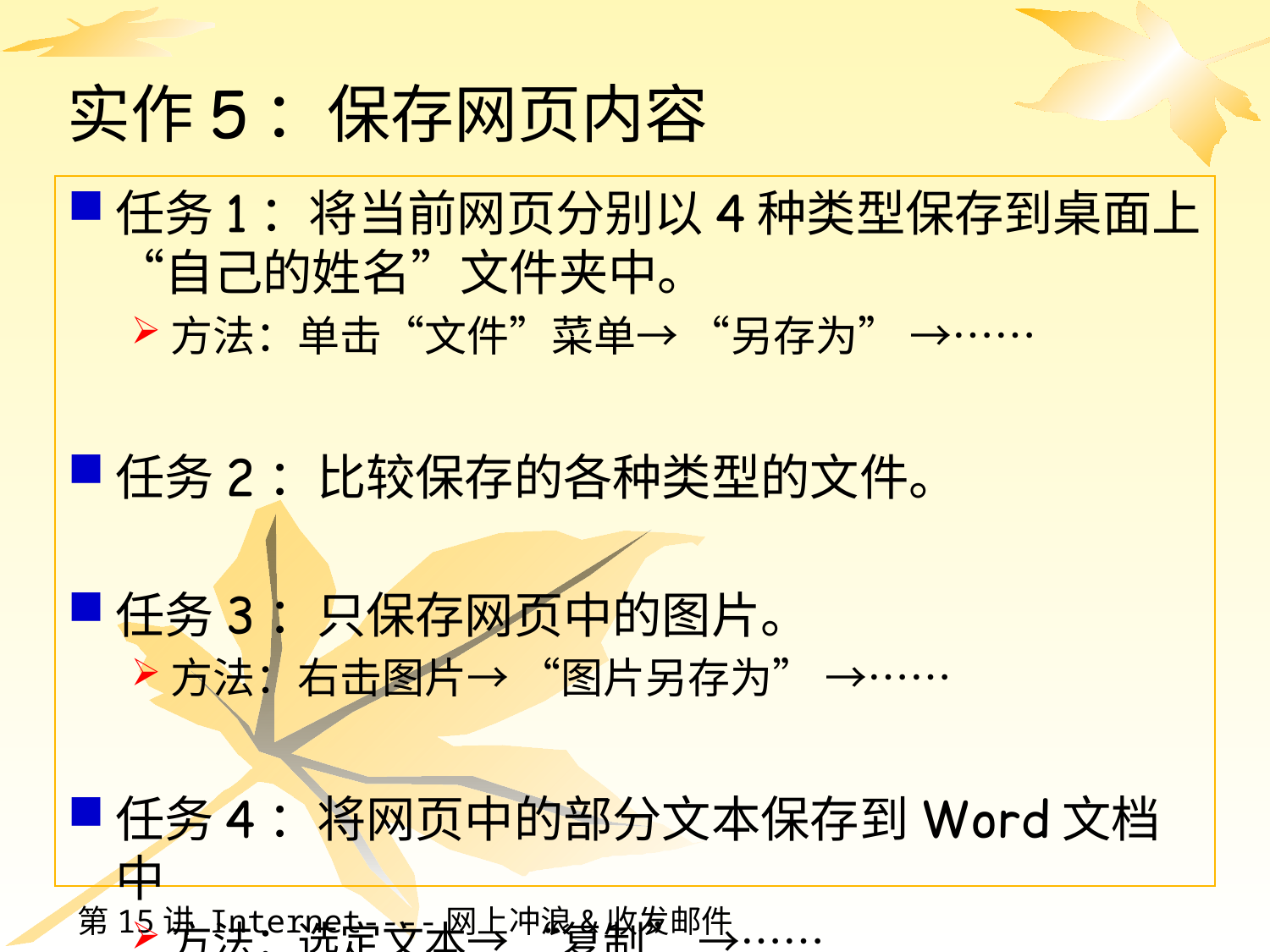

# 实作5：保存网页内容
任务1：将当前网页分别以4种类型保存到桌面上“自己的姓名”文件夹中。
方法：单击“文件”菜单→ “另存为” →……

任务2：比较保存的各种类型的文件。

任务3：只保存网页中的图片。
方法：右击图片→ “图片另存为” →……

任务4：将网页中的部分文本保存到Word文档中
方法：选定文本→ “复制” →……